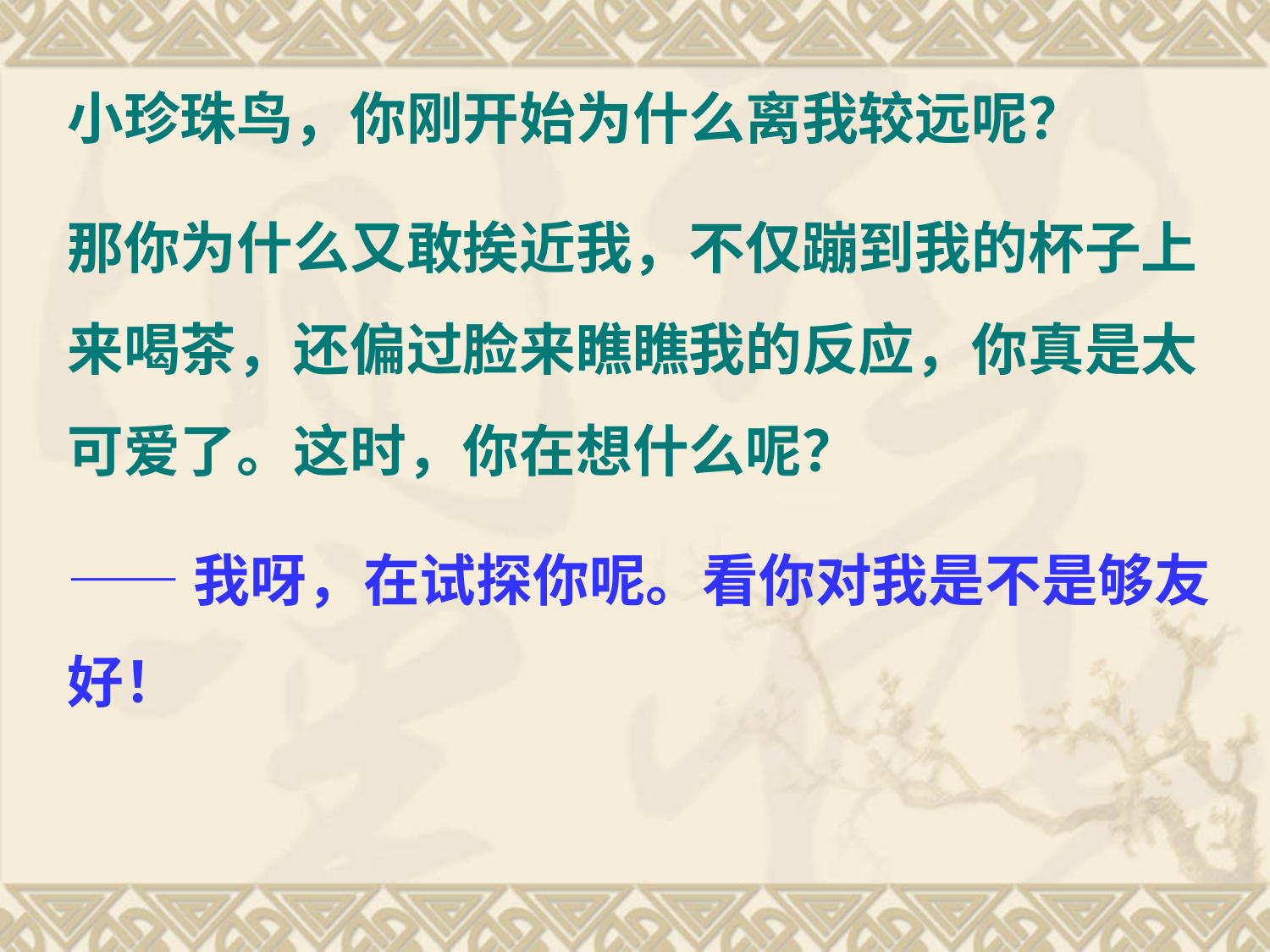

小珍珠鸟，你刚开始为什么离我较远呢？
那你为什么又敢挨近我，不仅蹦到我的杯子上来喝茶，还偏过脸来瞧瞧我的反应，你真是太可爱了。这时，你在想什么呢？
——我呀，在试探你呢。看你对我是不是够友好！